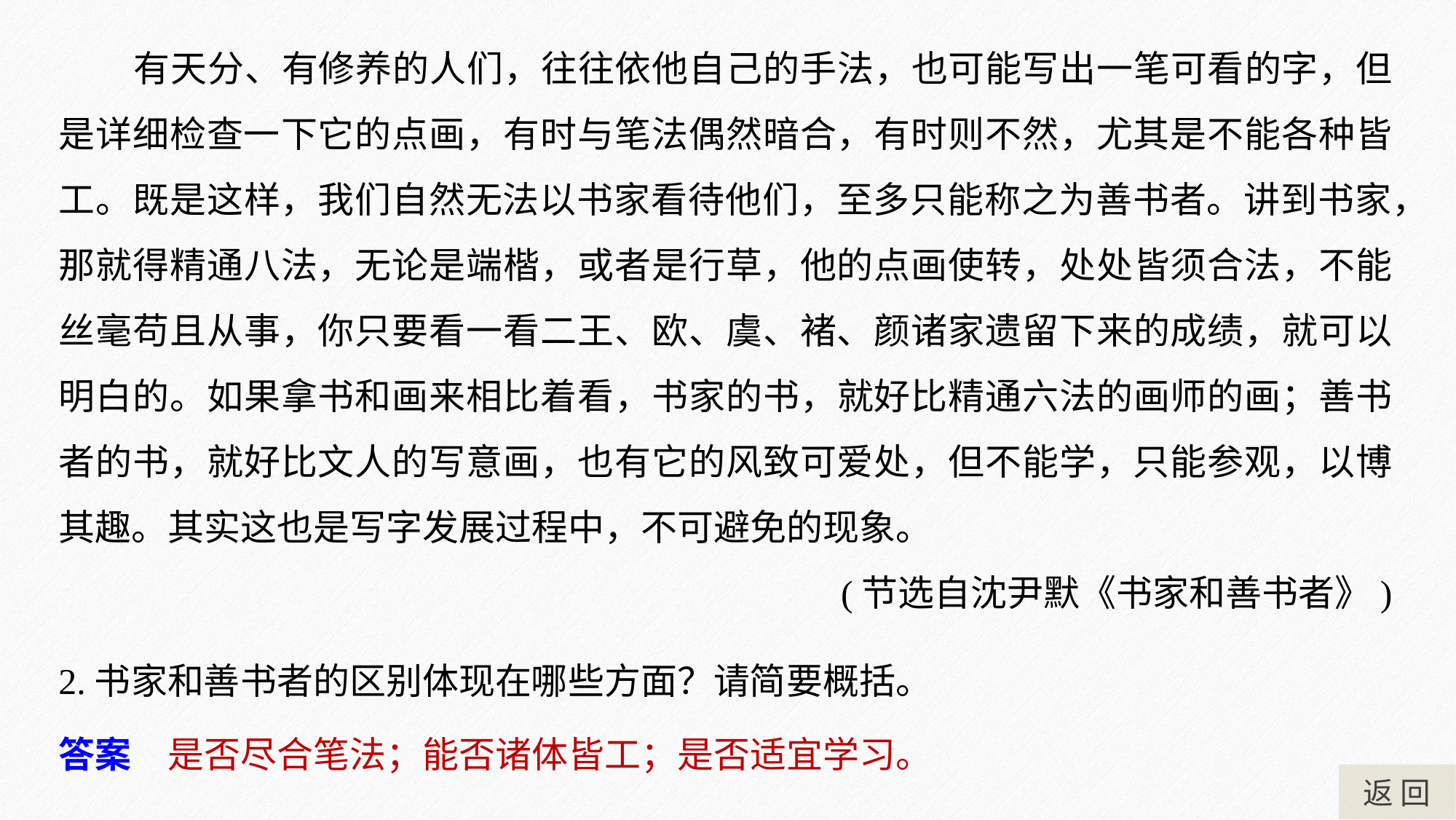

有天分、有修养的人们，往往依他自己的手法，也可能写出一笔可看的字，但是详细检查一下它的点画，有时与笔法偶然暗合，有时则不然，尤其是不能各种皆工。既是这样，我们自然无法以书家看待他们，至多只能称之为善书者。讲到书家，那就得精通八法，无论是端楷，或者是行草，他的点画使转，处处皆须合法，不能丝毫苟且从事，你只要看一看二王、欧、虞、褚、颜诸家遗留下来的成绩，就可以明白的。如果拿书和画来相比着看，书家的书，就好比精通六法的画师的画；善书者的书，就好比文人的写意画，也有它的风致可爱处，但不能学，只能参观，以博其趣。其实这也是写字发展过程中，不可避免的现象。
(节选自沈尹默《书家和善书者》)
2.书家和善书者的区别体现在哪些方面？请简要概括。
答案　是否尽合笔法；能否诸体皆工；是否适宜学习。
返 回